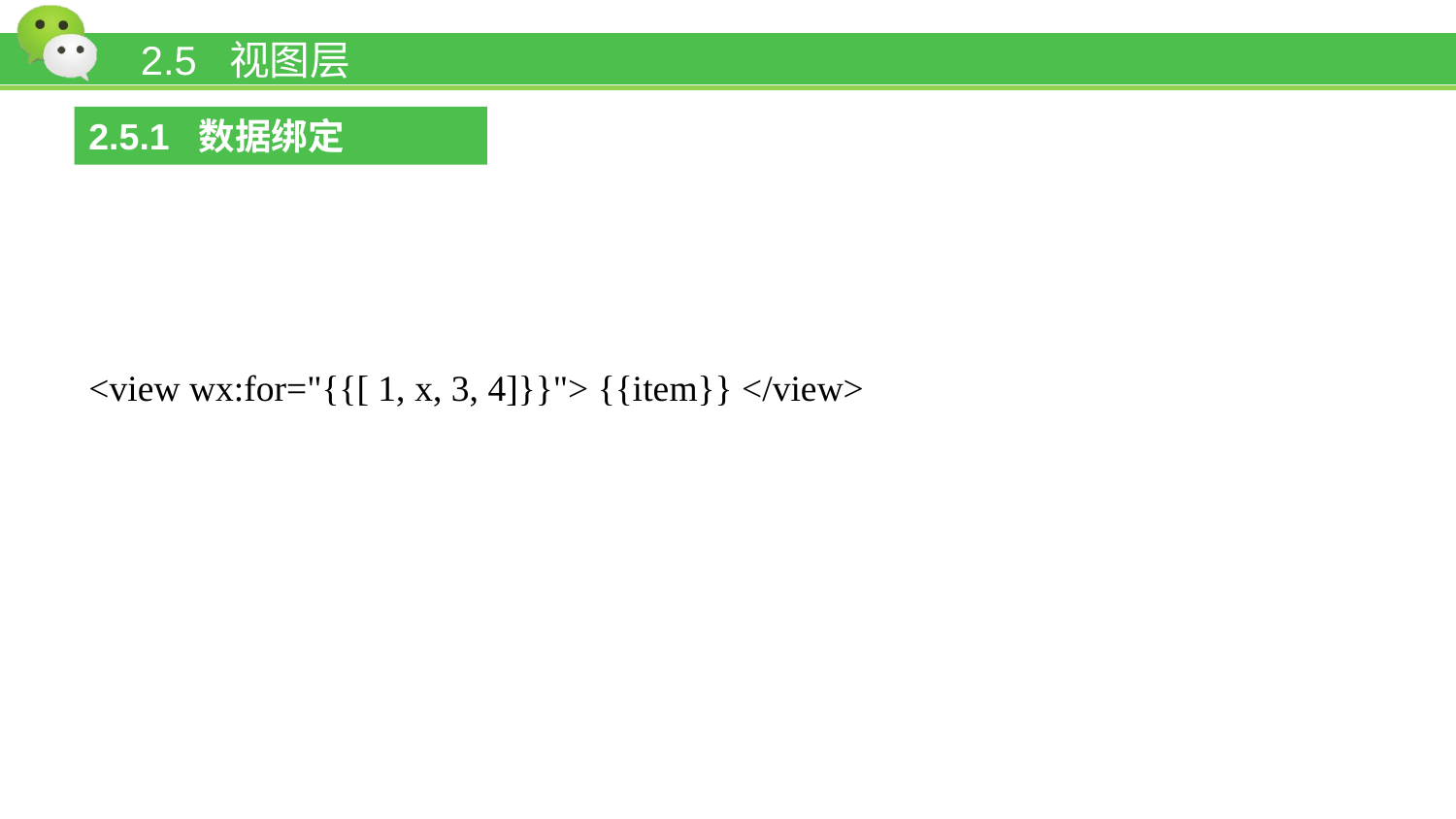

# 2.5  视图层
2.5.1  数据绑定
<view wx:for="{{[ 1, x, 3, 4]}}"> {{item}} </view>